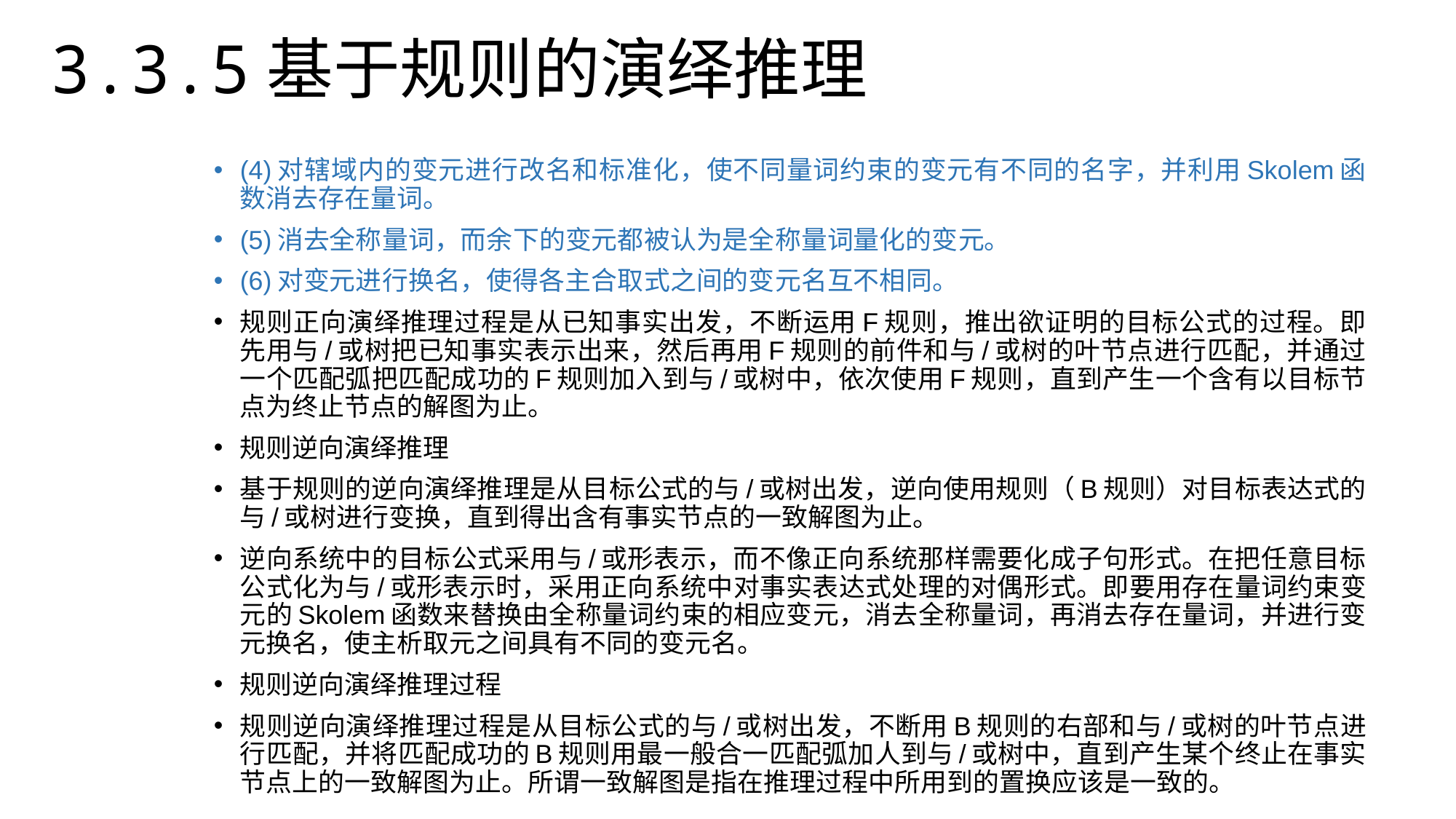

3.3.5基于规则的演绎推理

(4)对辖域内的变元进行改名和标准化，使不同量词约束的变元有不同的名字，并利用Skolem函数消去存在量词。
(5)消去全称量词，而余下的变元都被认为是全称量词量化的变元。
(6)对变元进行换名，使得各主合取式之间的变元名互不相同。
规则正向演绎推理过程是从已知事实出发，不断运用F规则，推出欲证明的目标公式的过程。即先用与/或树把已知事实表示出来，然后再用F规则的前件和与/或树的叶节点进行匹配，并通过一个匹配弧把匹配成功的F规则加入到与/或树中，依次使用F规则，直到产生一个含有以目标节点为终止节点的解图为止。
规则逆向演绎推理
基于规则的逆向演绎推理是从目标公式的与/或树出发，逆向使用规则（B规则）对目标表达式的与/或树进行变换，直到得出含有事实节点的一致解图为止。
逆向系统中的目标公式采用与/或形表示，而不像正向系统那样需要化成子句形式。在把任意目标公式化为与/或形表示时，采用正向系统中对事实表达式处理的对偶形式。即要用存在量词约束变元的Skolem函数来替换由全称量词约束的相应变元，消去全称量词，再消去存在量词，并进行变元换名，使主析取元之间具有不同的变元名。
规则逆向演绎推理过程
规则逆向演绎推理过程是从目标公式的与/或树出发，不断用B规则的右部和与/或树的叶节点进行匹配，并将匹配成功的B规则用最一般合一匹配弧加人到与/或树中，直到产生某个终止在事实节点上的一致解图为止。所谓一致解图是指在推理过程中所用到的置换应该是一致的。